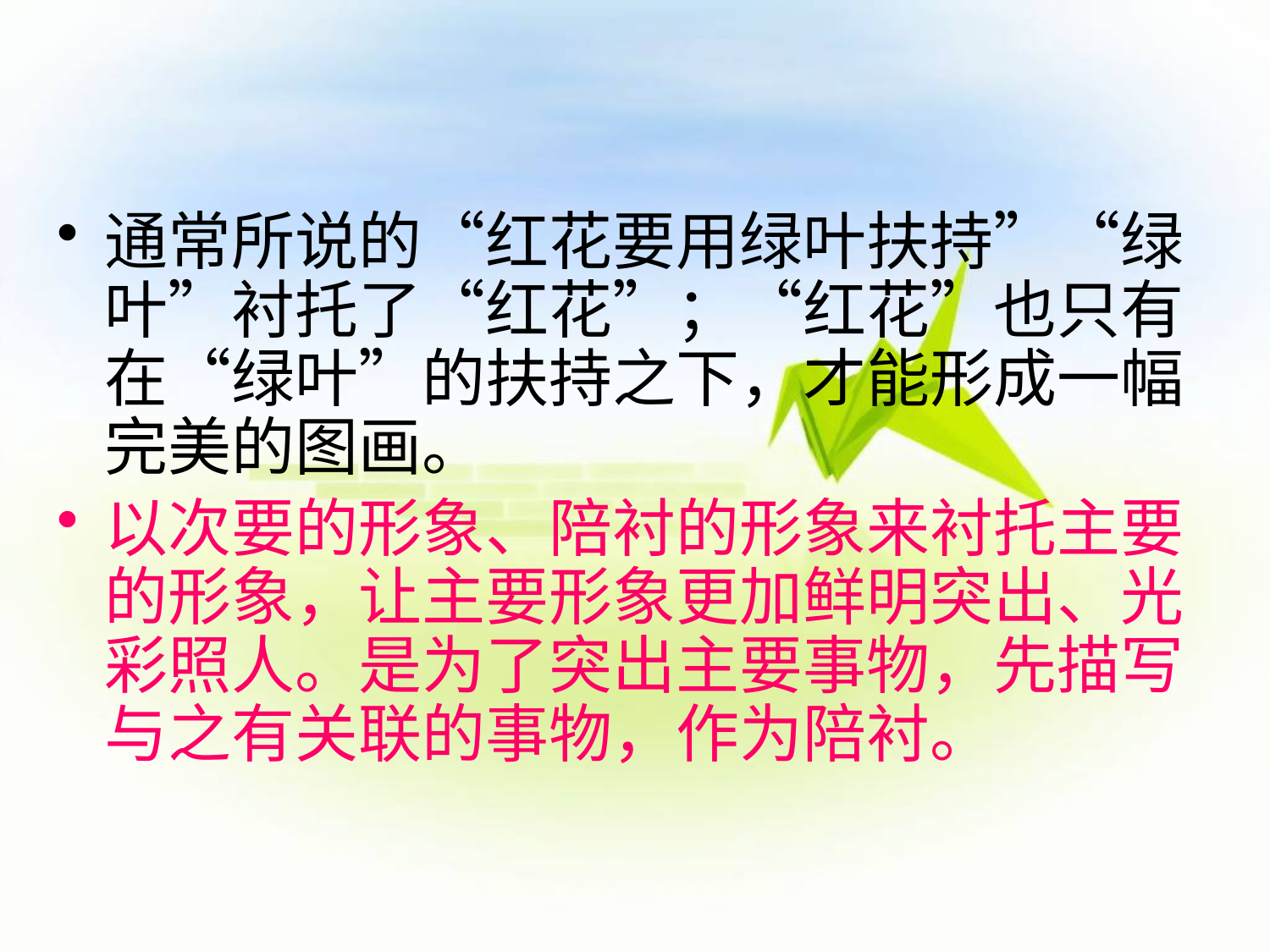

通常所说的“红花要用绿叶扶持”“绿叶”衬托了“红花”；“红花”也只有在“绿叶”的扶持之下，才能形成一幅完美的图画。
以次要的形象、陪衬的形象来衬托主要的形象，让主要形象更加鲜明突出、光彩照人。是为了突出主要事物，先描写与之有关联的事物，作为陪衬。